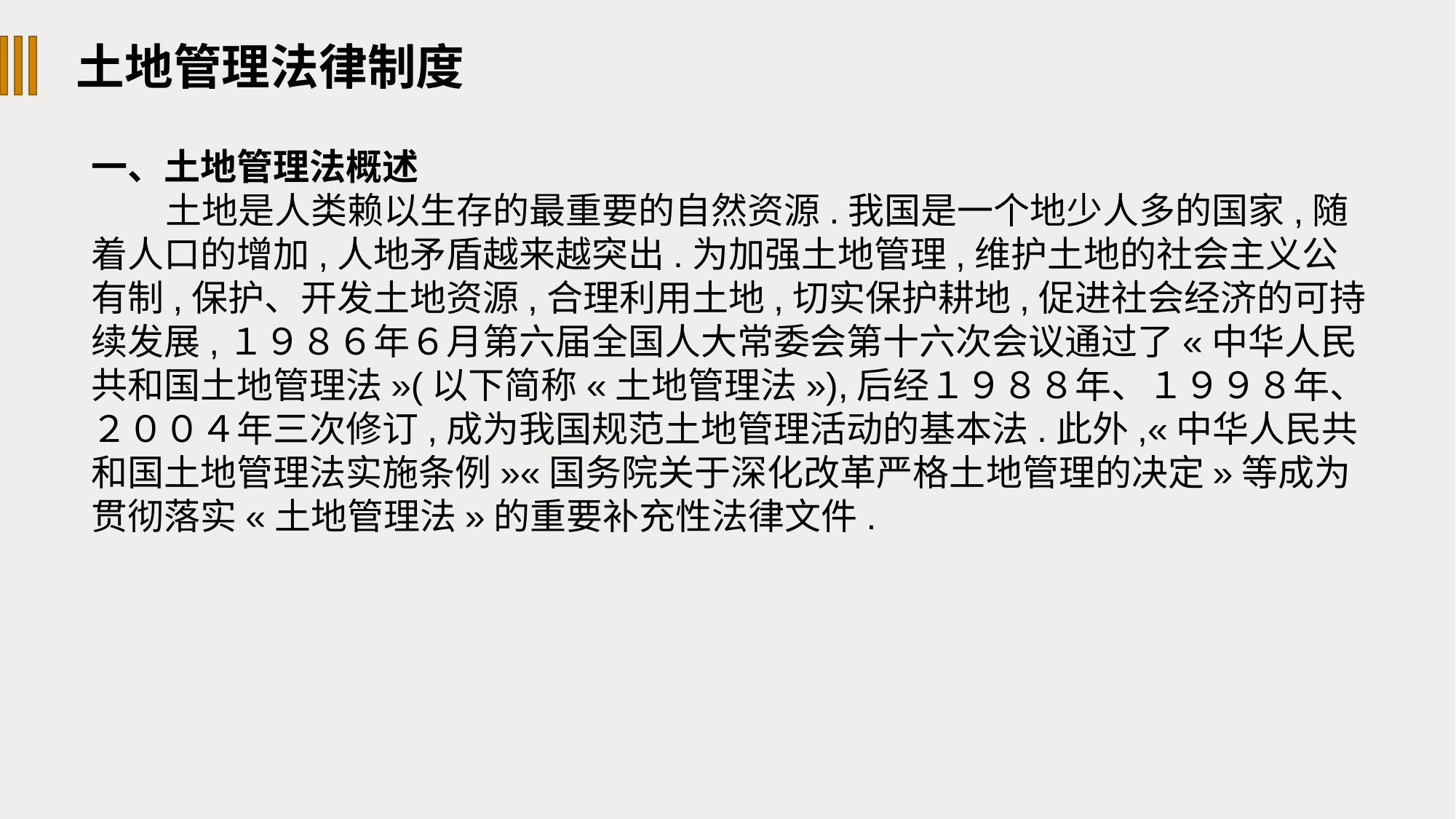

土地管理法律制度

一、土地管理法概述
土地是人类赖以生存的最重要的自然资源.我国是一个地少人多的国家,随着人口的增加,人地矛盾越来越突出.为加强土地管理,维护土地的社会主义公有制,保护、开发土地资源,合理利用土地,切实保护耕地,促进社会经济的可持续发展,１９８６年６月第六届全国人大常委会第十六次会议通过了«中华人民共和国土地管理法»(以下简称«土地管理法»),后经１９８８年、１９９８年、２００４年三次修订,成为我国规范土地管理活动的基本法.此外,«中华人民共和国土地管理法实施条例»«国务院关于深化改革严格土地管理的决定»等成为贯彻落实«土地管理法»的重要补充性法律文件.